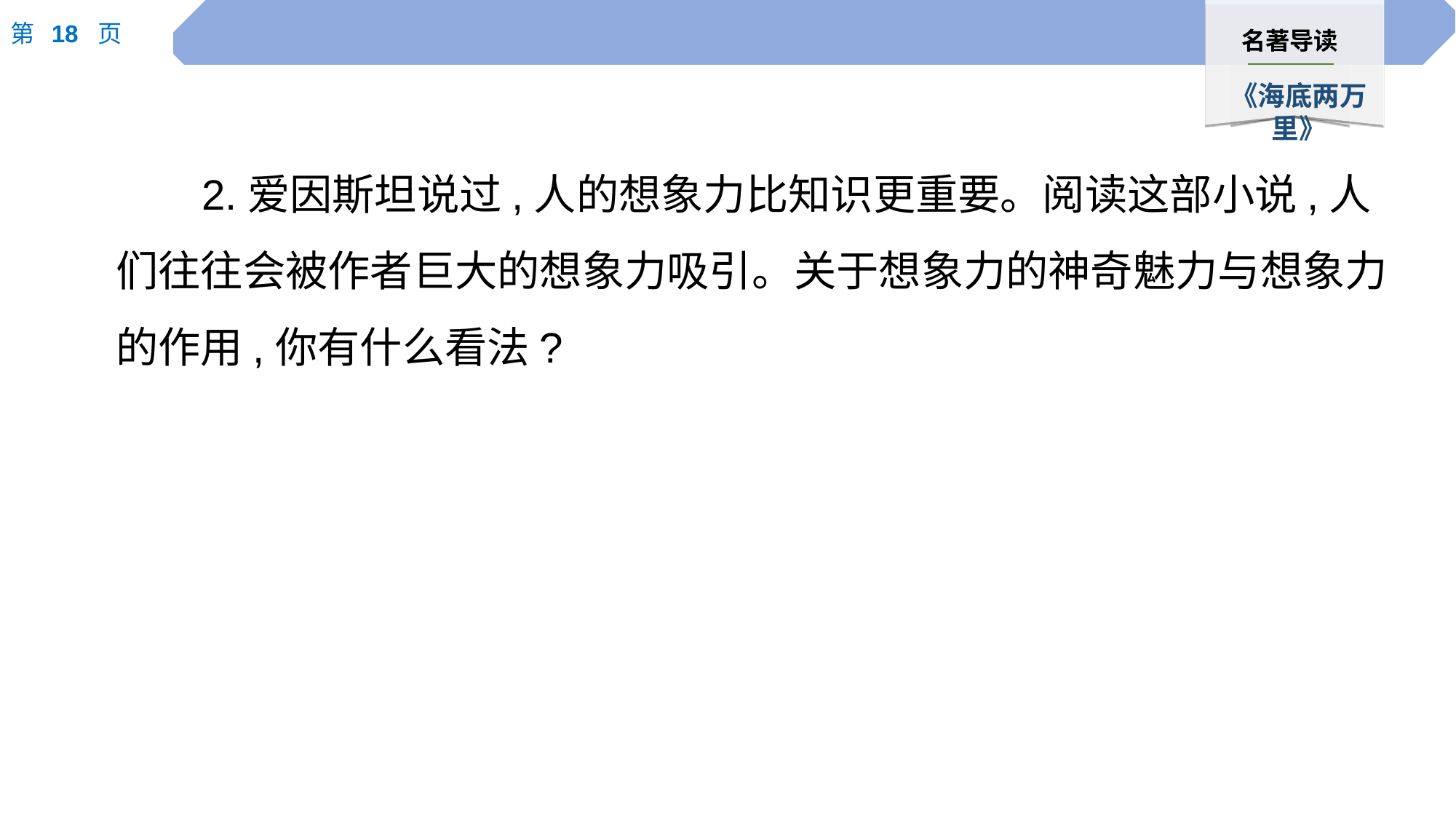

2.爱因斯坦说过,人的想象力比知识更重要。阅读这部小说,人们往往会被作者巨大的想象力吸引。关于想象力的神奇魅力与想象力的作用,你有什么看法?